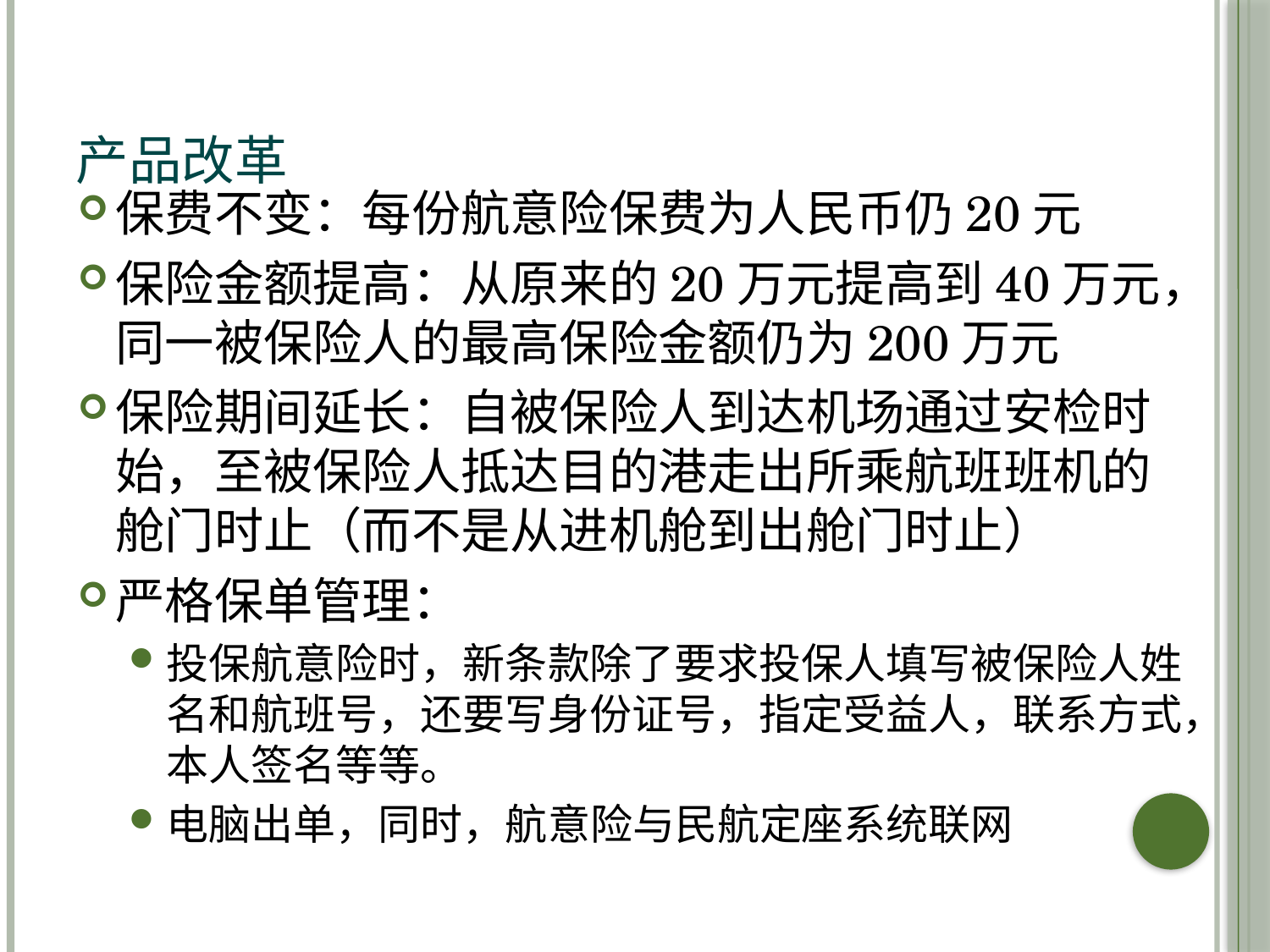

# 产品改革
保费不变：每份航意险保费为人民币仍20元
保险金额提高：从原来的20万元提高到40万元，同一被保险人的最高保险金额仍为200万元
保险期间延长：自被保险人到达机场通过安检时始，至被保险人抵达目的港走出所乘航班班机的舱门时止（而不是从进机舱到出舱门时止）
严格保单管理：
投保航意险时，新条款除了要求投保人填写被保险人姓名和航班号，还要写身份证号，指定受益人，联系方式，本人签名等等。
电脑出单，同时，航意险与民航定座系统联网